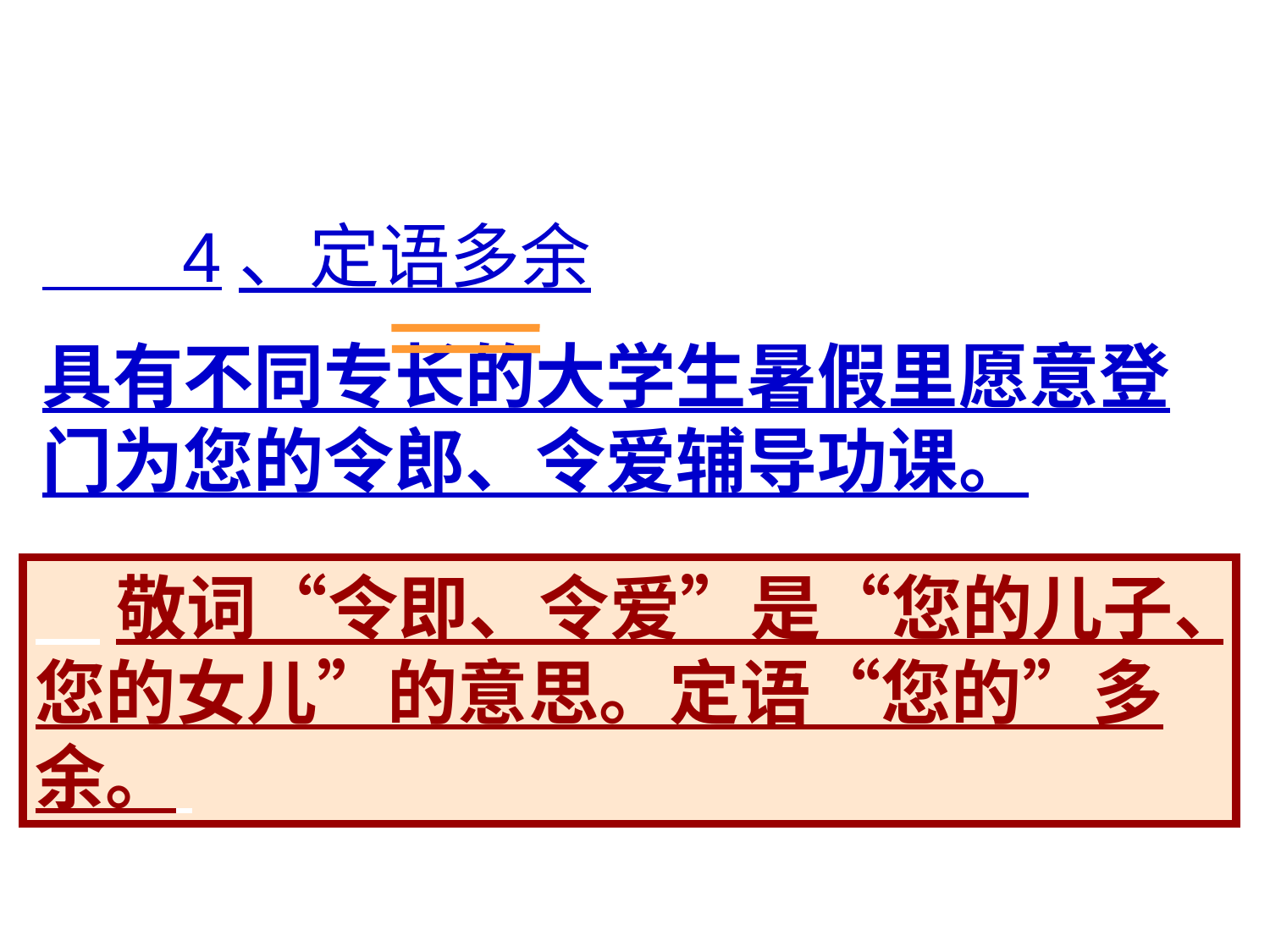

4、定语多余
具有不同专长的大学生暑假里愿意登门为您的令郎、令爱辅导功课。

    敬词“令即、令爱”是“您的儿子、您的女儿”的意思。定语“您的”多余。